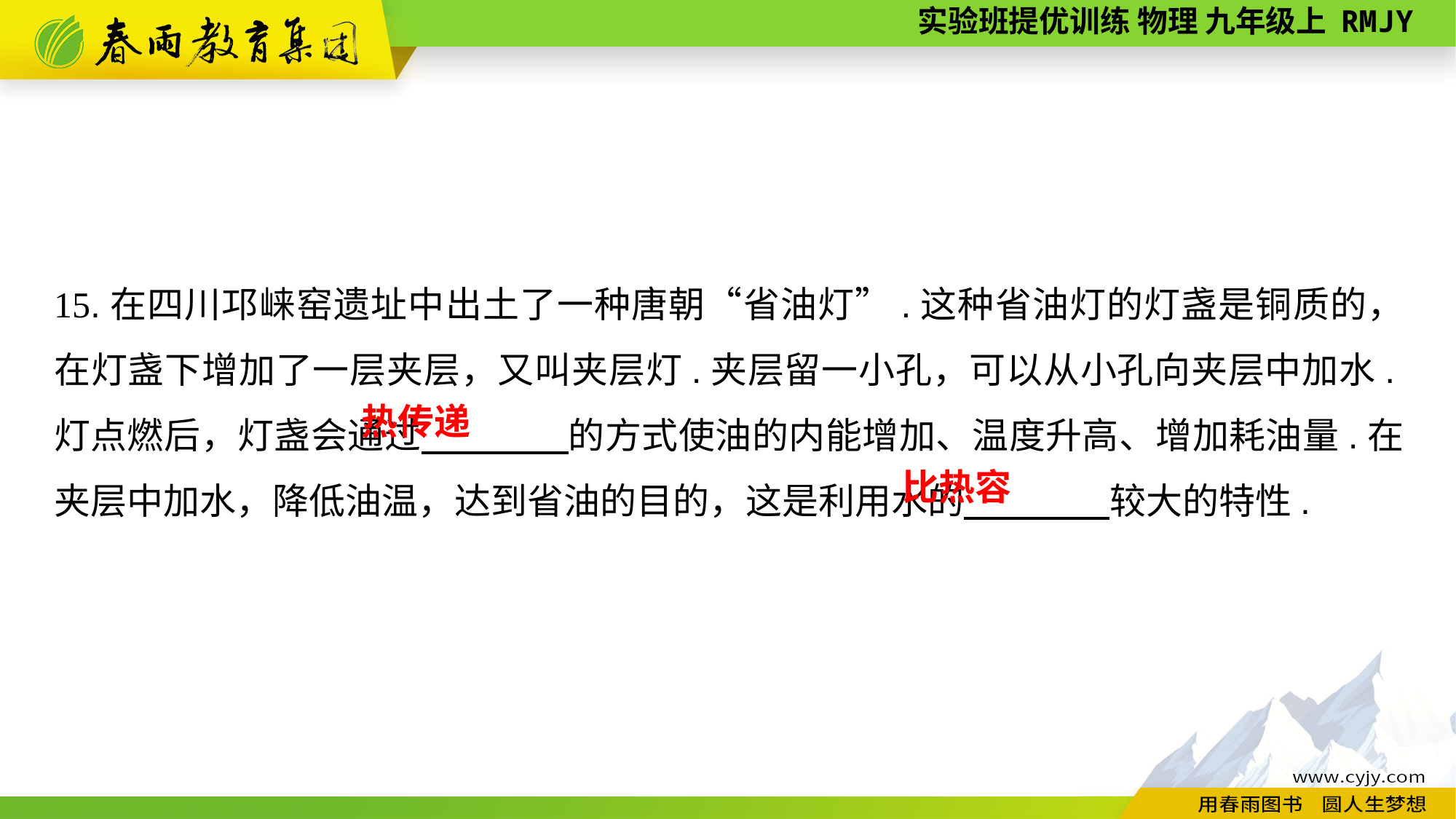

15.在四川邛崃窑遗址中出土了一种唐朝“省油灯”.这种省油灯的灯盏是铜质的，在灯盏下增加了一层夹层，又叫夹层灯.夹层留一小孔，可以从小孔向夹层中加水.灯点燃后，灯盏会通过　　　　的方式使油的内能增加、温度升高、增加耗油量.在夹层中加水，降低油温，达到省油的目的，这是利用水的　　　　较大的特性.
热传递
比热容